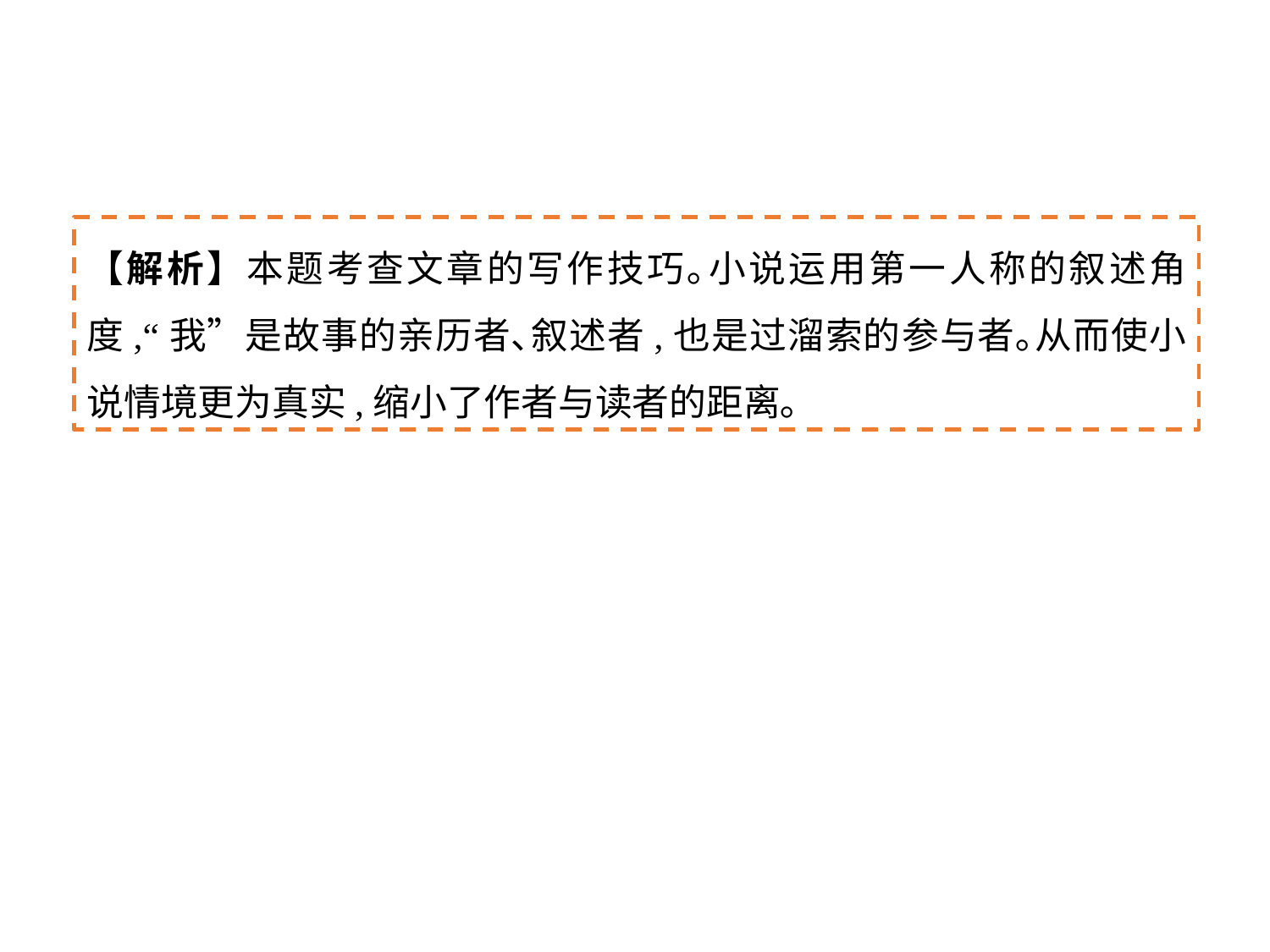

【解析】本题考查文章的写作技巧｡小说运用第一人称的叙述角度,“我”是故事的亲历者､叙述者,也是过溜索的参与者｡从而使小说情境更为真实,缩小了作者与读者的距离｡